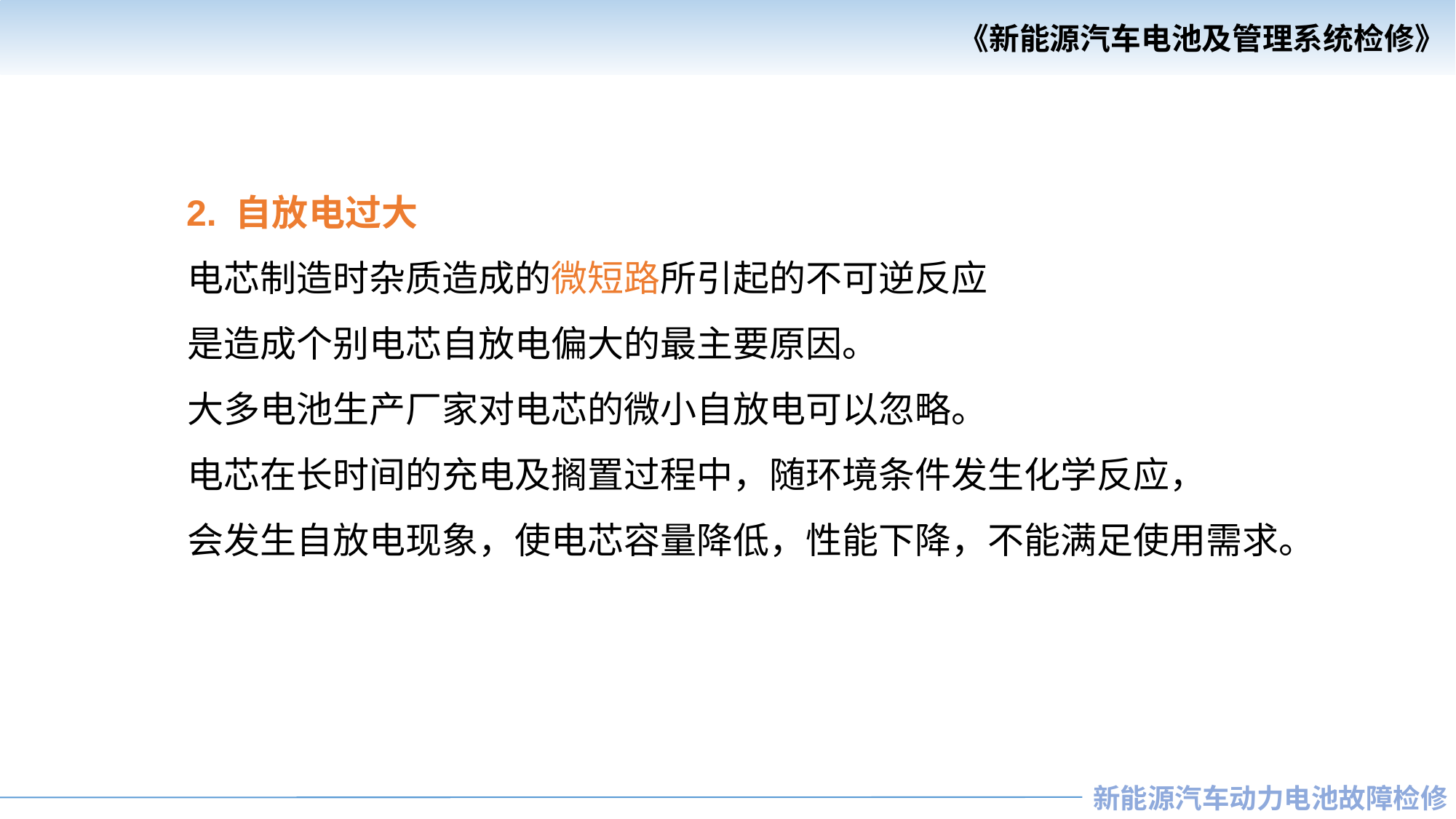

2. 自放电过大
    电芯制造时杂质造成的微短路所引起的不可逆反应
    是造成个别电芯自放电偏大的最主要原因。
    大多电池生产厂家对电芯的微小自放电可以忽略。
    电芯在长时间的充电及搁置过程中，随环境条件发生化学反应，
    会发生自放电现象，使电芯容量降低，性能下降，不能满足使用需求。